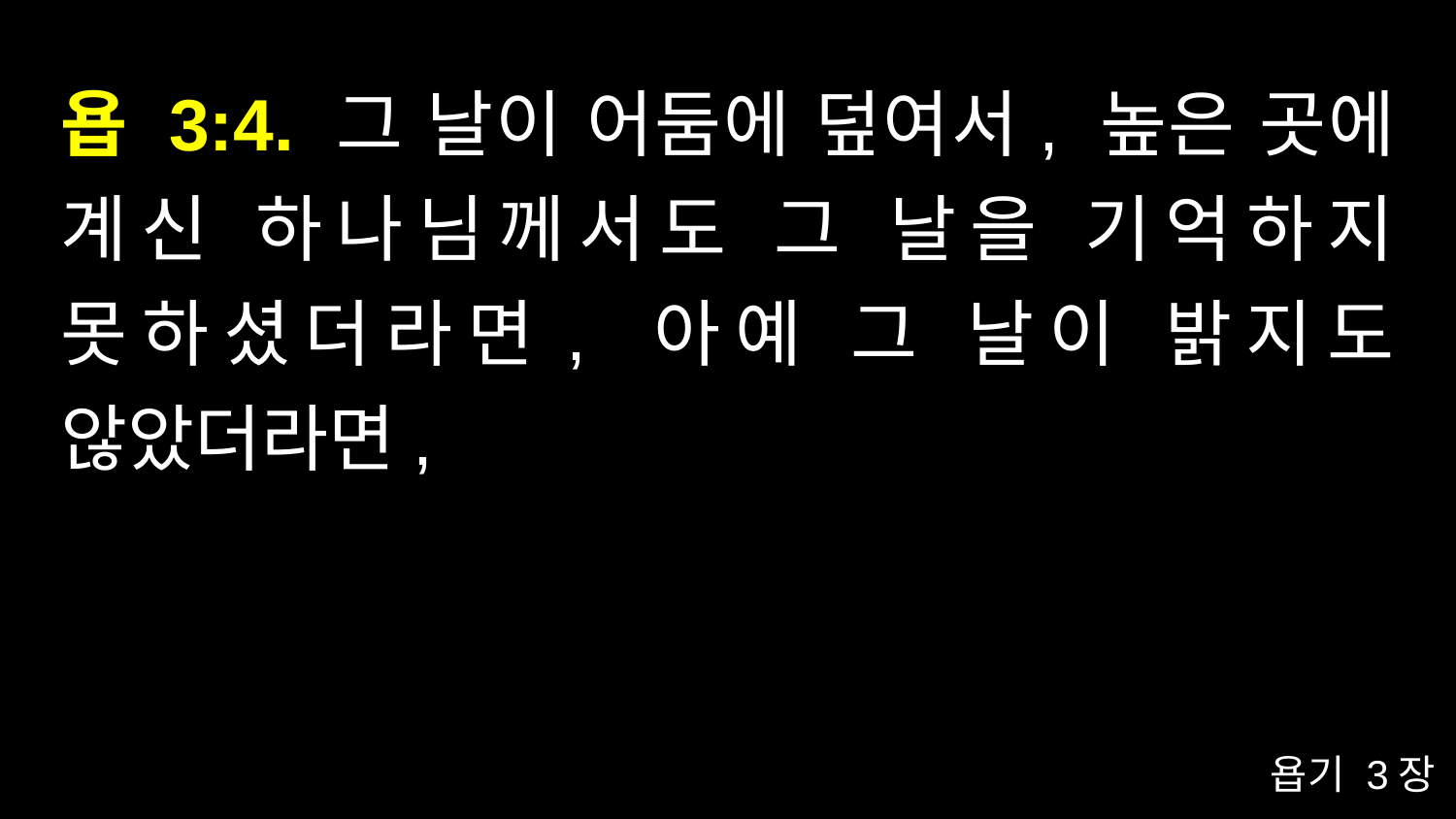

# 욥 3:4. 그 날이 어둠에 덮여서, 높은 곳에 계신 하나님께서도 그 날을 기억하지 못하셨더라면, 아예 그 날이 밝지도 않았더라면,
욥기 3장